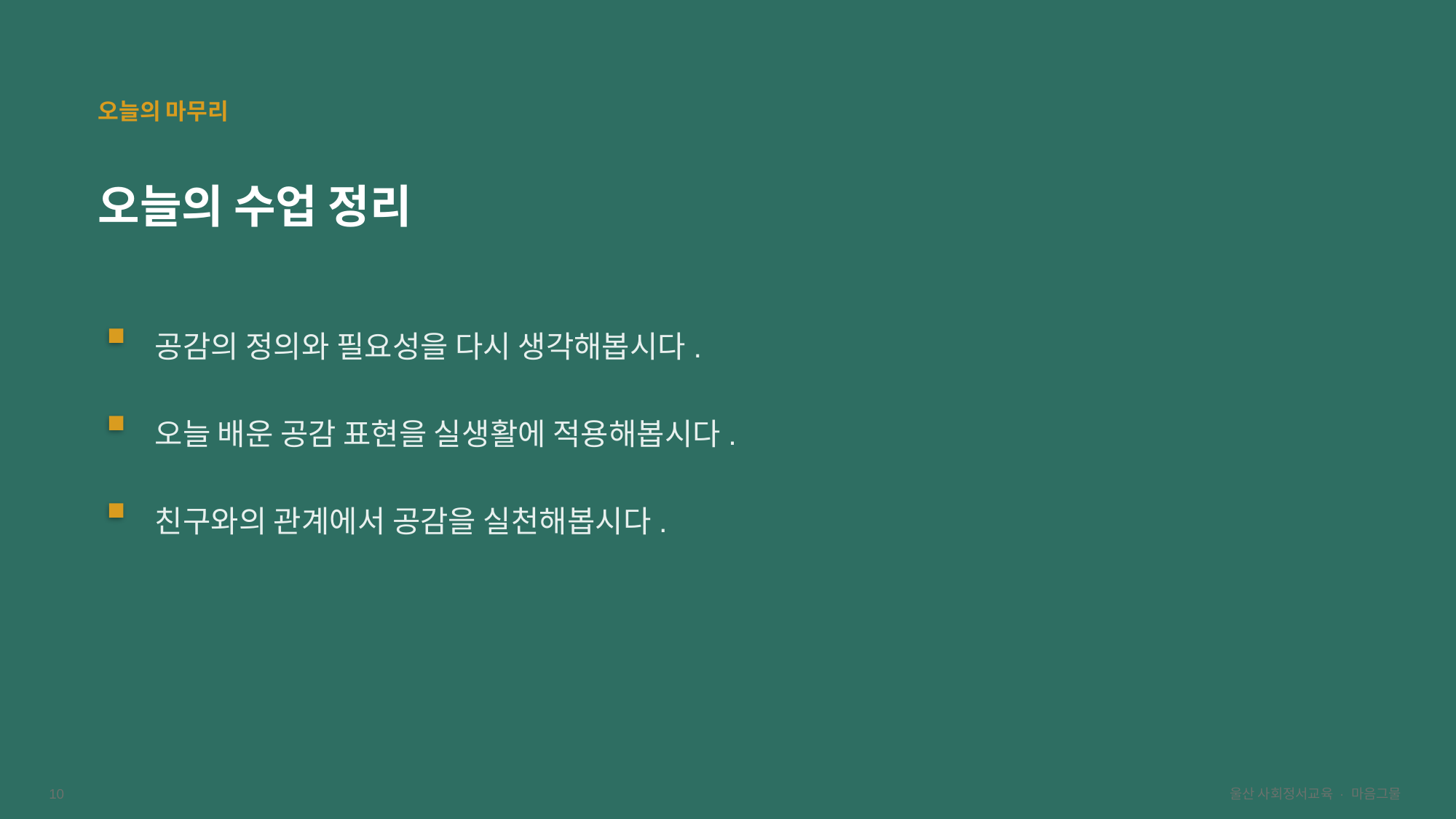

오늘의 마무리
오늘의 수업 정리
공감의 정의와 필요성을 다시 생각해봅시다.

오늘 배운 공감 표현을 실생활에 적용해봅시다.

친구와의 관계에서 공감을 실천해봅시다.

10
울산 사회정서교육 · 마음그물